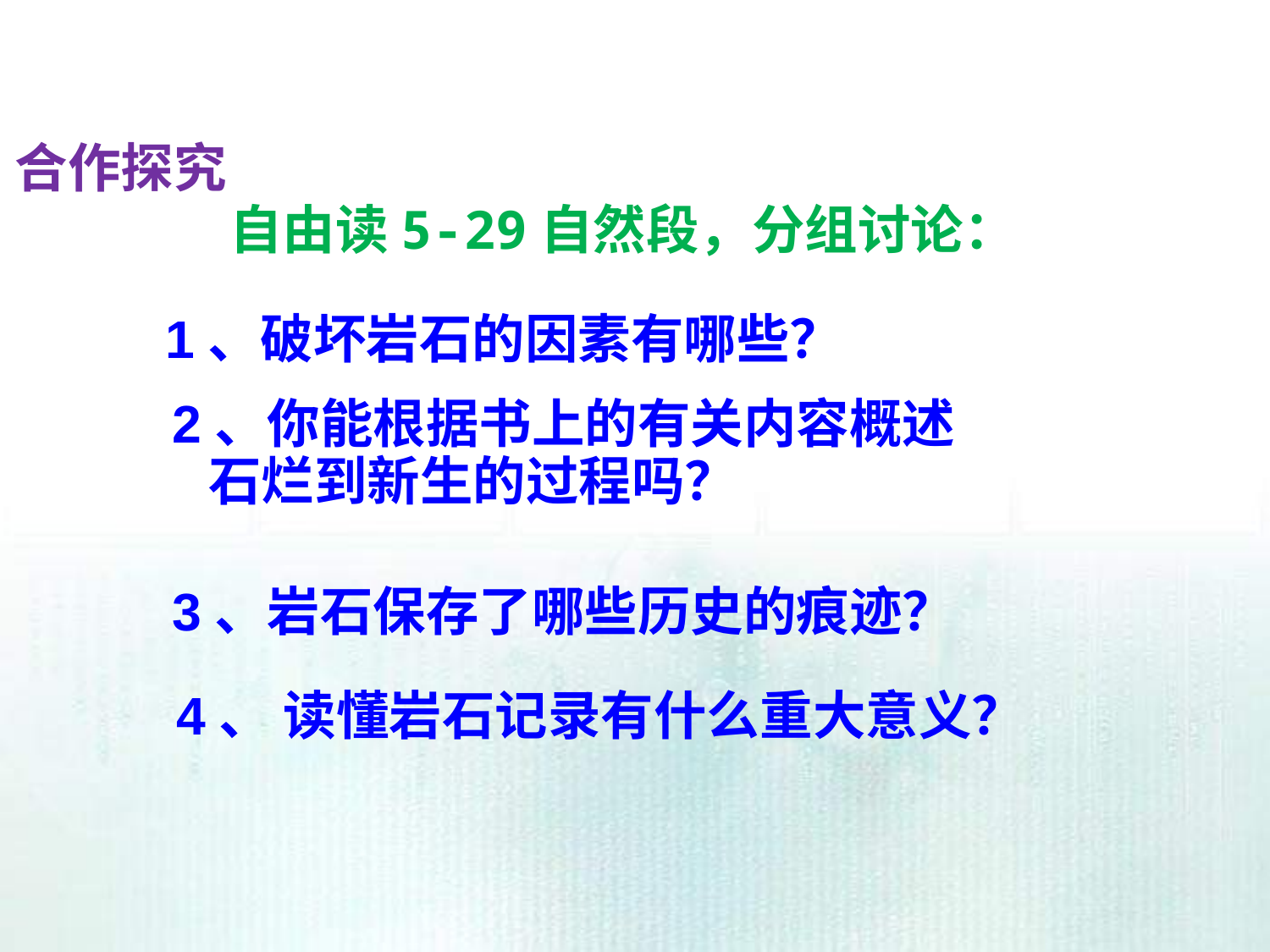

合作探究
自由读5-29自然段，分组讨论：
1、破坏岩石的因素有哪些？
2、你能根据书上的有关内容概述       石烂到新生的过程吗？
3、岩石保存了哪些历史的痕迹？
      4、 读懂岩石记录有什么重大意义？